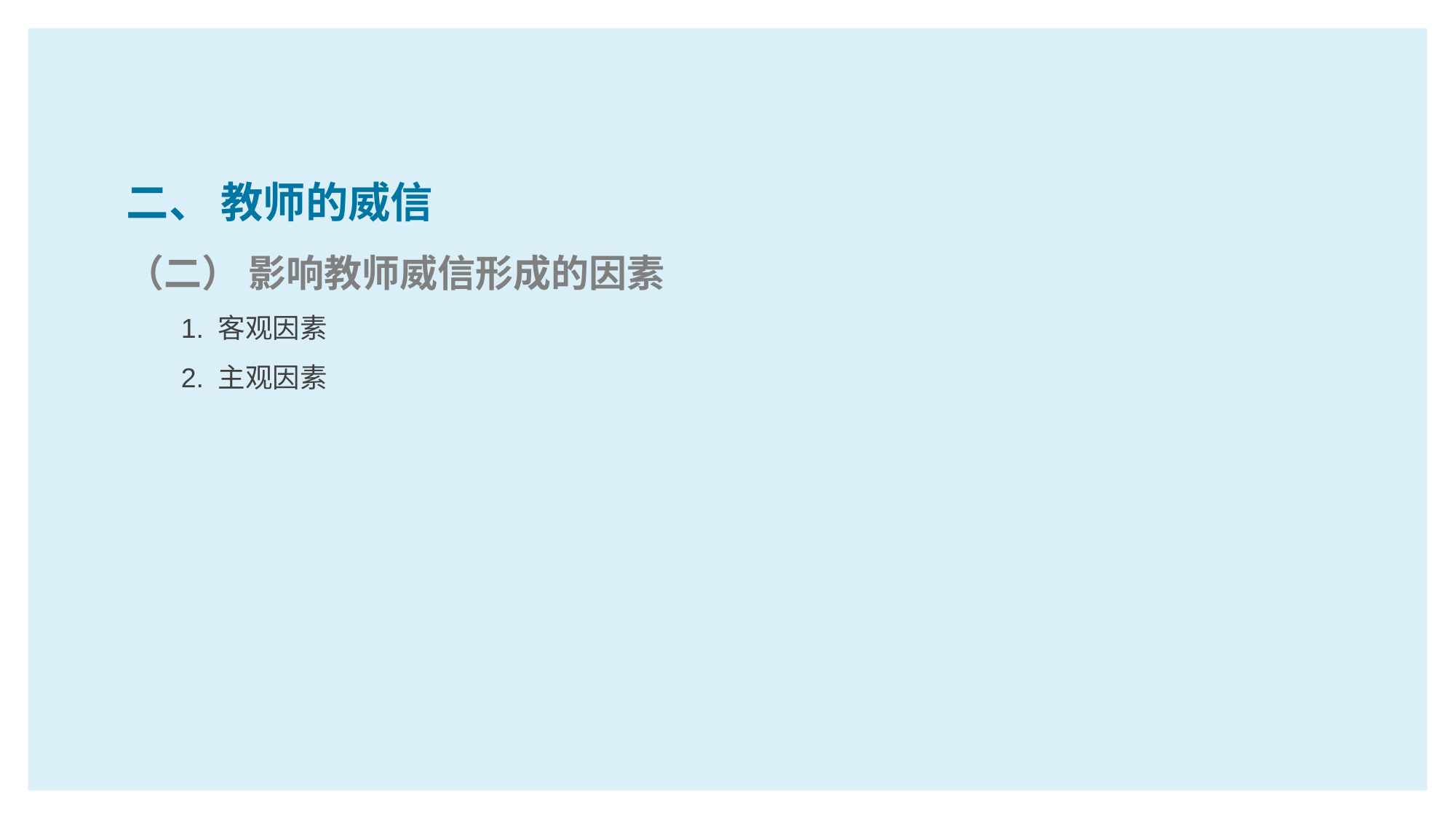

二、 教师的威信
（二） 影响教师威信形成的因素
1. 客观因素
2. 主观因素